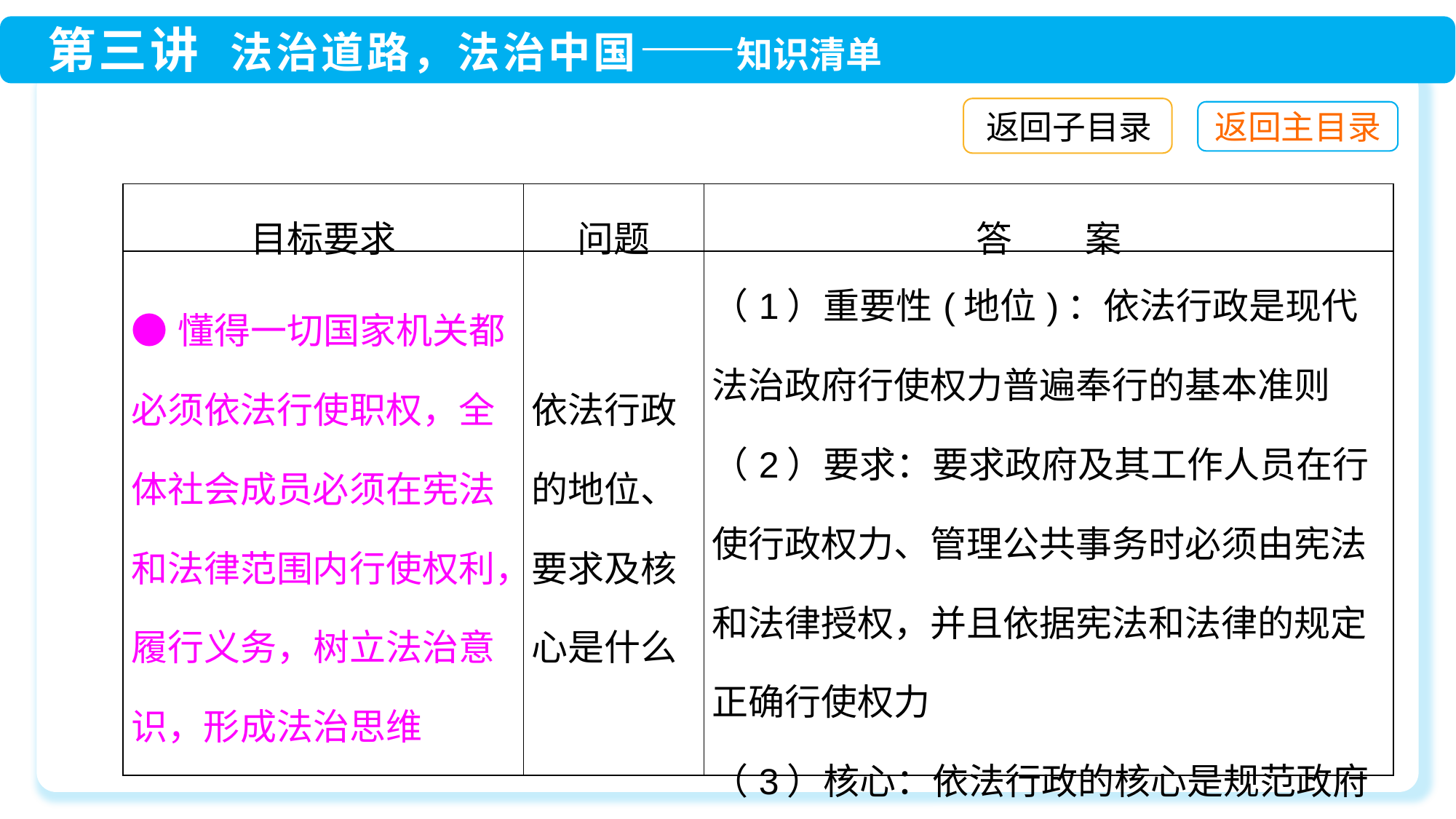

返回子目录
| 目标要求 | 问题 | 答　　案 |
| --- | --- | --- |
| ●懂得一切国家机关都必须依法行使职权，全体社会成员必须在宪法和法律范围内行使权利，履行义务，树立法治意识，形成法治思维 | 依法行政的地位、要求及核心是什么 | （1）重要性(地位)：依法行政是现代法治政府行使权力普遍奉行的基本准则 （2）要求：要求政府及其工作人员在行使行政权力、管理公共事务时必须由宪法和法律授权，并且依据宪法和法律的规定正确行使权力 （3）核心：依法行政的核心是规范政府的行政权 |